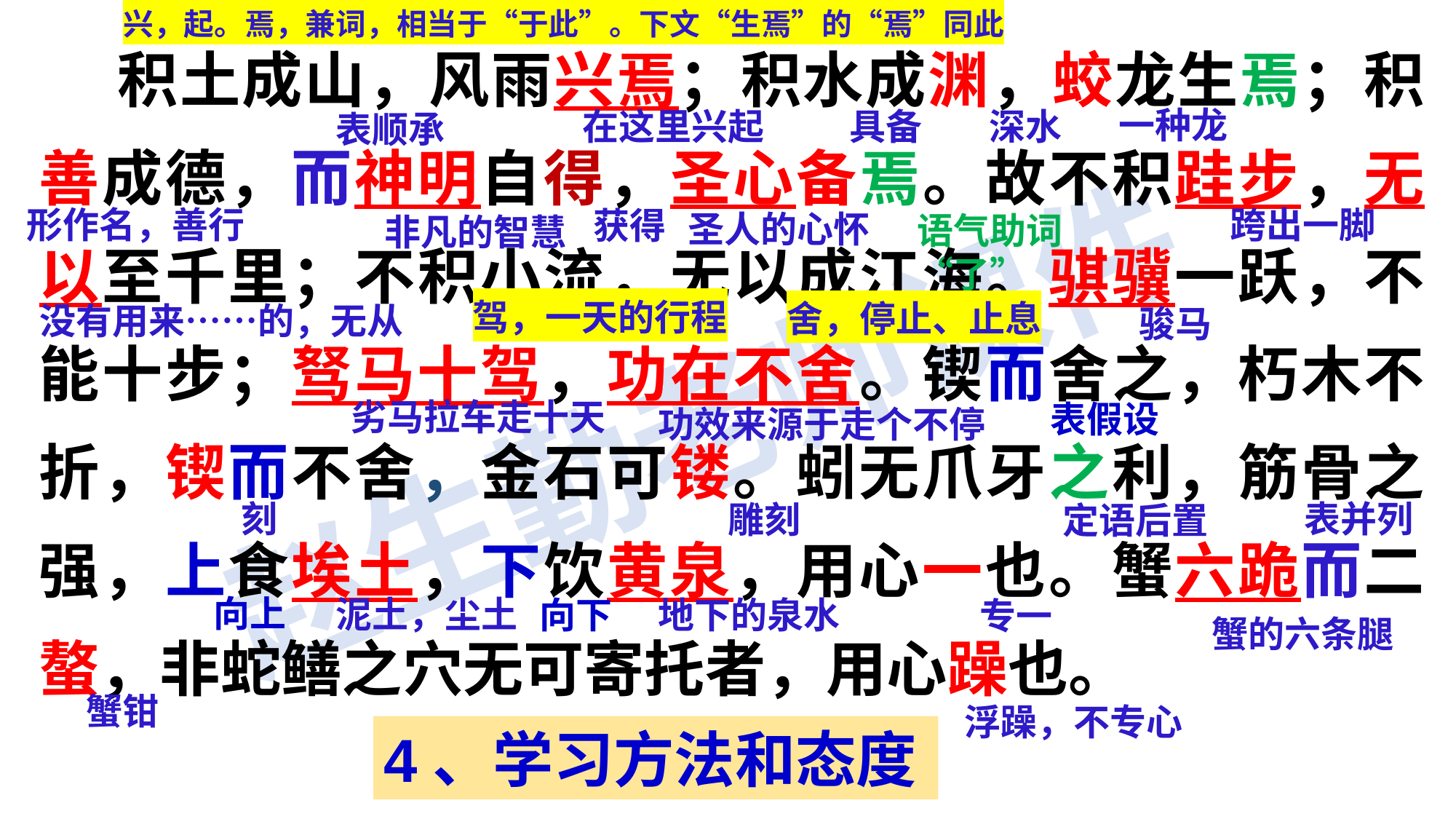

兴，起。焉，兼词，相当于“于此”。下文“生焉”的“焉”同此
    积土成山，风雨兴焉；积水成渊，蛟龙生焉；积善成德，而神明自得，圣心备焉。故不积跬步，无以至千里；不积小流，无以成江海。骐骥一跃，不能十步；驽马十驾，功在不舍。锲而舍之，朽木不折，锲而不舍，金石可镂。蚓无爪牙之利，筋骨之强，上食埃土，下饮黄泉，用心一也。蟹六跪而二螯，非蛇鳝之穴无可寄托者，用心躁也。
深水
在这里兴起
具备
一种龙
表顺承
形作名，善行
跨出一脚
获得
圣人的心怀
语气助词“了”
非凡的智慧
没有用来……的，无从
骏马
驾，一天的行程
舍，停止、止息
劣马拉车走十天
表假设
功效来源于走个不停
刻
表并列
雕刻
定语后置
向上
泥土，尘土
地下的泉水
向下
专一
蟹的六条腿
蟹钳
浮躁，不专心
4、学习方法和态度